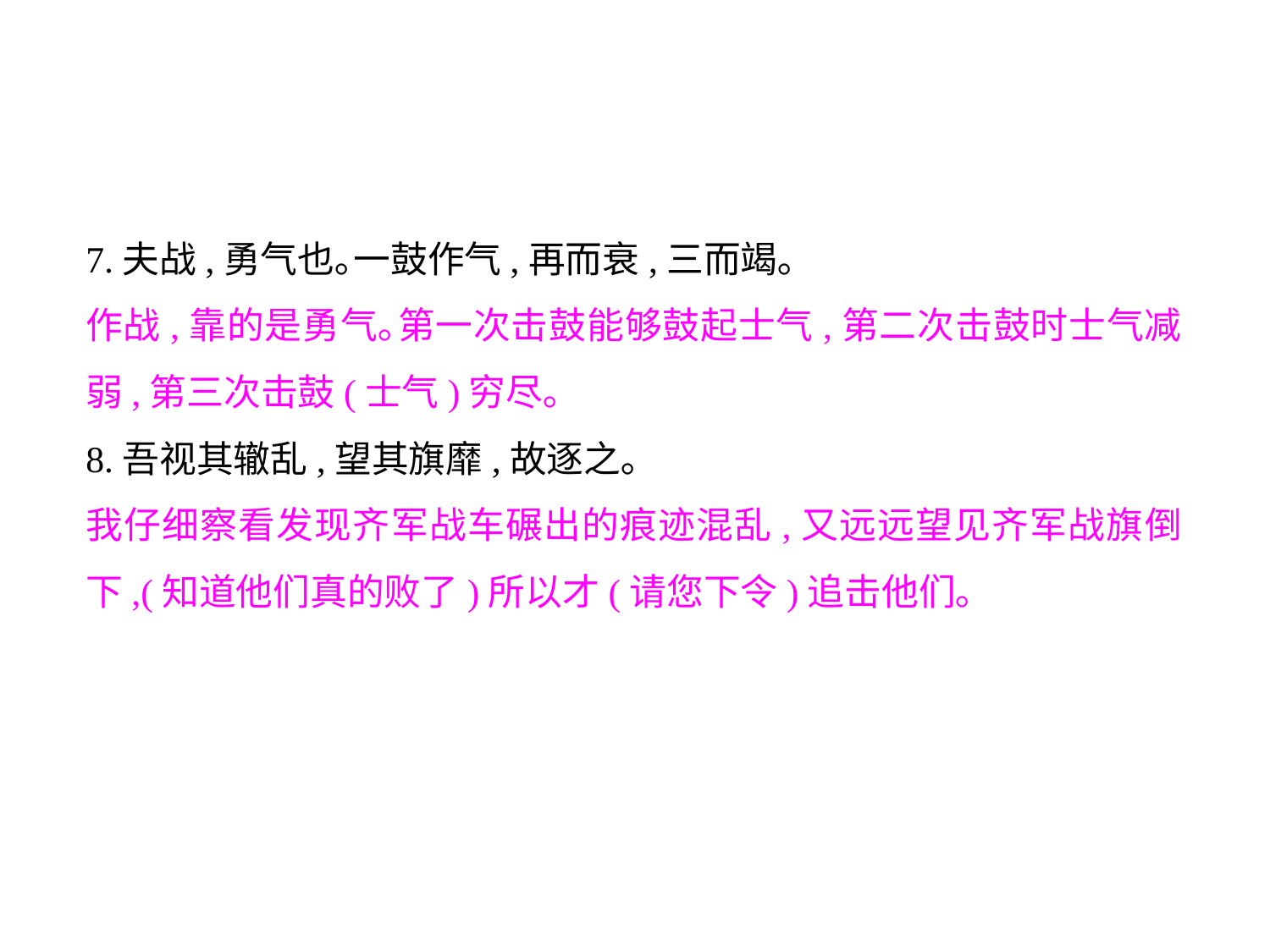

7.夫战,勇气也｡一鼓作气,再而衰,三而竭｡
作战,靠的是勇气｡第一次击鼓能够鼓起士气,第二次击鼓时士气减弱,第三次击鼓(士气)穷尽｡
8.吾视其辙乱,望其旗靡,故逐之｡
我仔细察看发现齐军战车碾出的痕迹混乱,又远远望见齐军战旗倒下,(知道他们真的败了)所以才(请您下令)追击他们｡